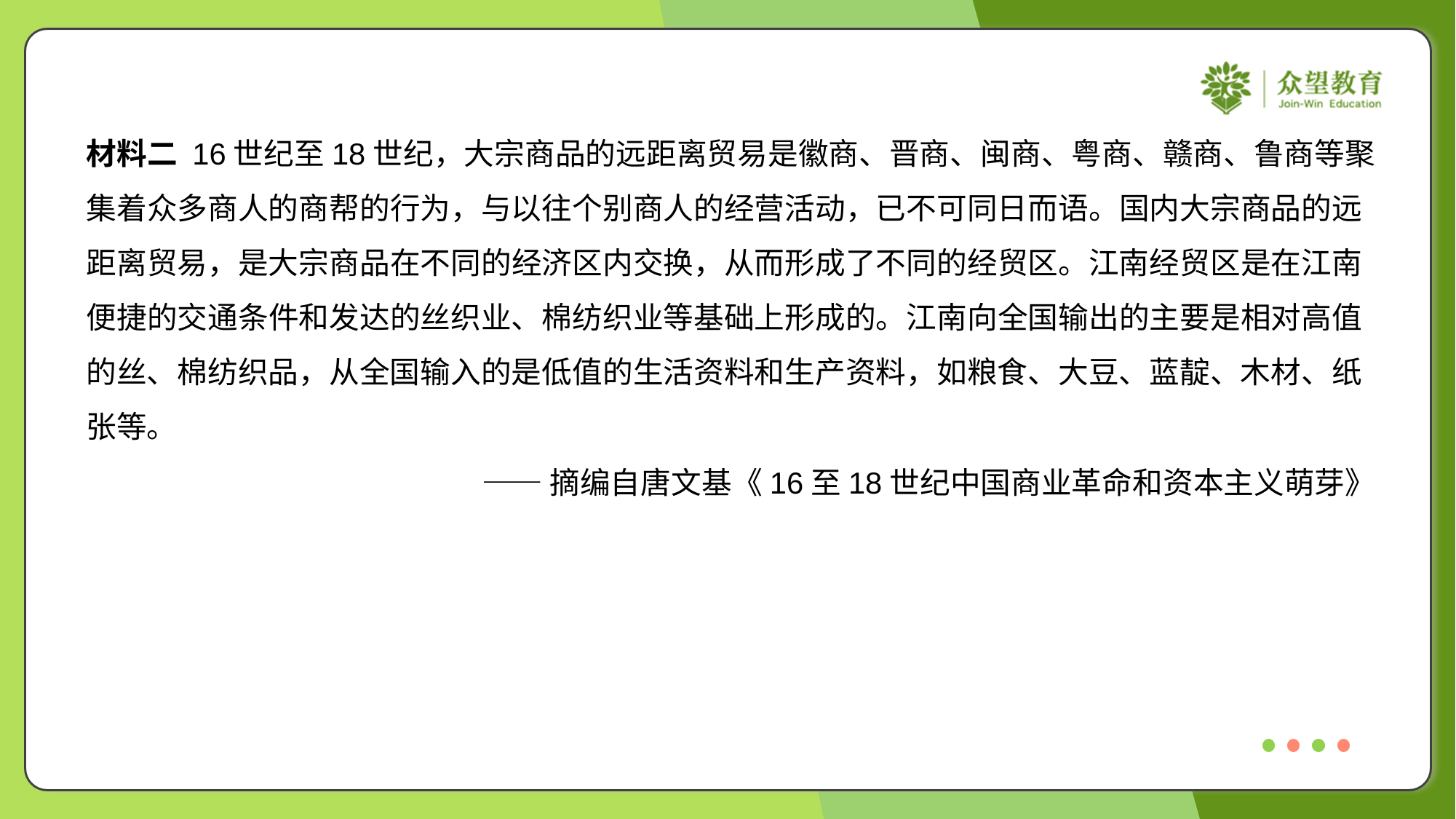

材料二 16世纪至18世纪，大宗商品的远距离贸易是徽商、晋商、闽商、粤商、赣商、鲁商等聚
集着众多商人的商帮的行为，与以往个别商人的经营活动，已不可同日而语。国内大宗商品的远
距离贸易，是大宗商品在不同的经济区内交换，从而形成了不同的经贸区。江南经贸区是在江南
便捷的交通条件和发达的丝织业、棉纺织业等基础上形成的。江南向全国输出的主要是相对高值
的丝、棉纺织品，从全国输入的是低值的生活资料和生产资料，如粮食、大豆、蓝靛、木材、纸
张等。
——摘编自唐文基《16至18世纪中国商业革命和资本主义萌芽》